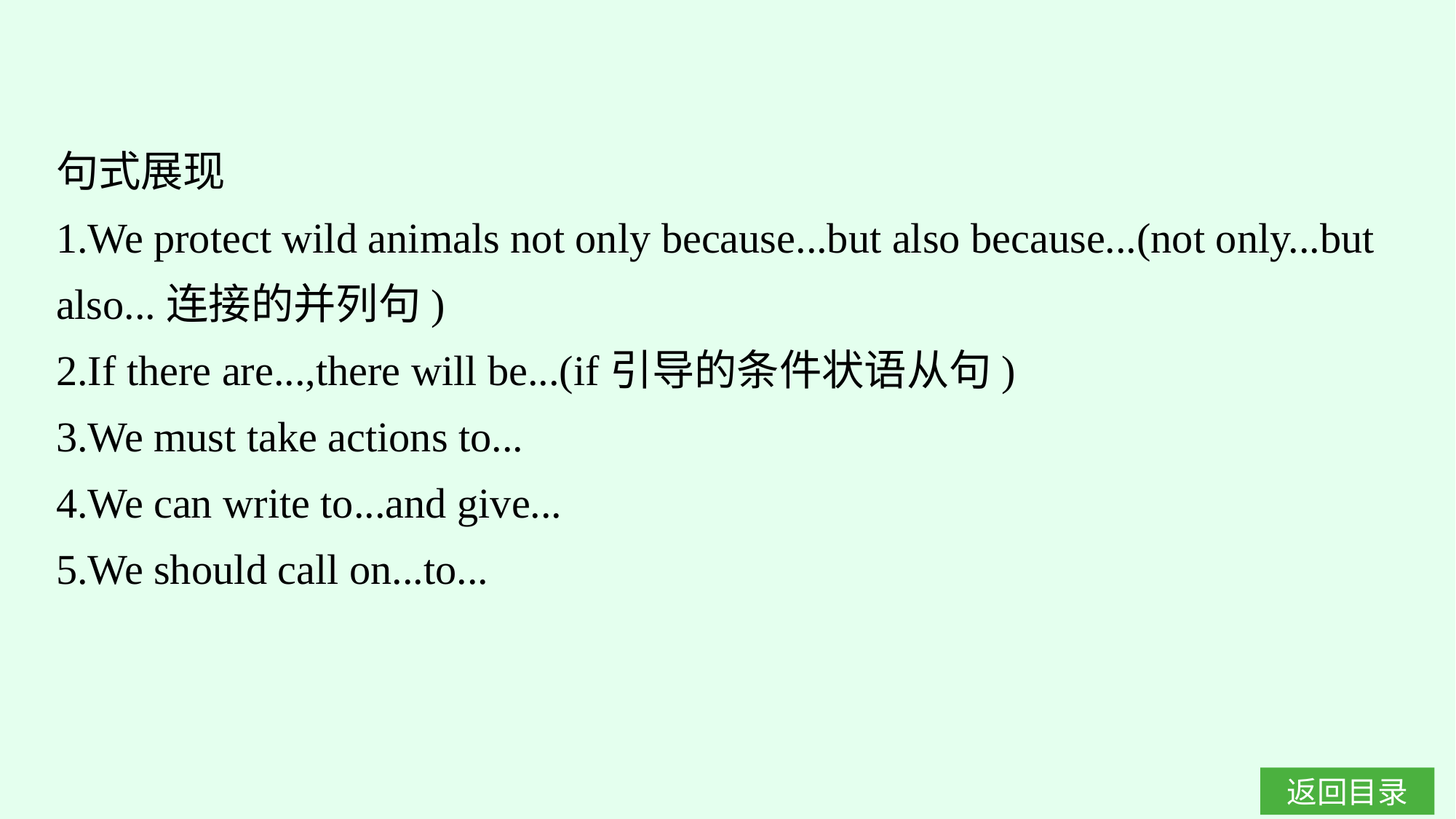

句式展现
1.We protect wild animals not only because...but also because...(not only...but also...连接的并列句)
2.If there are...,there will be...(if引导的条件状语从句)
3.We must take actions to...
4.We can write to...and give...
5.We should call on...to...